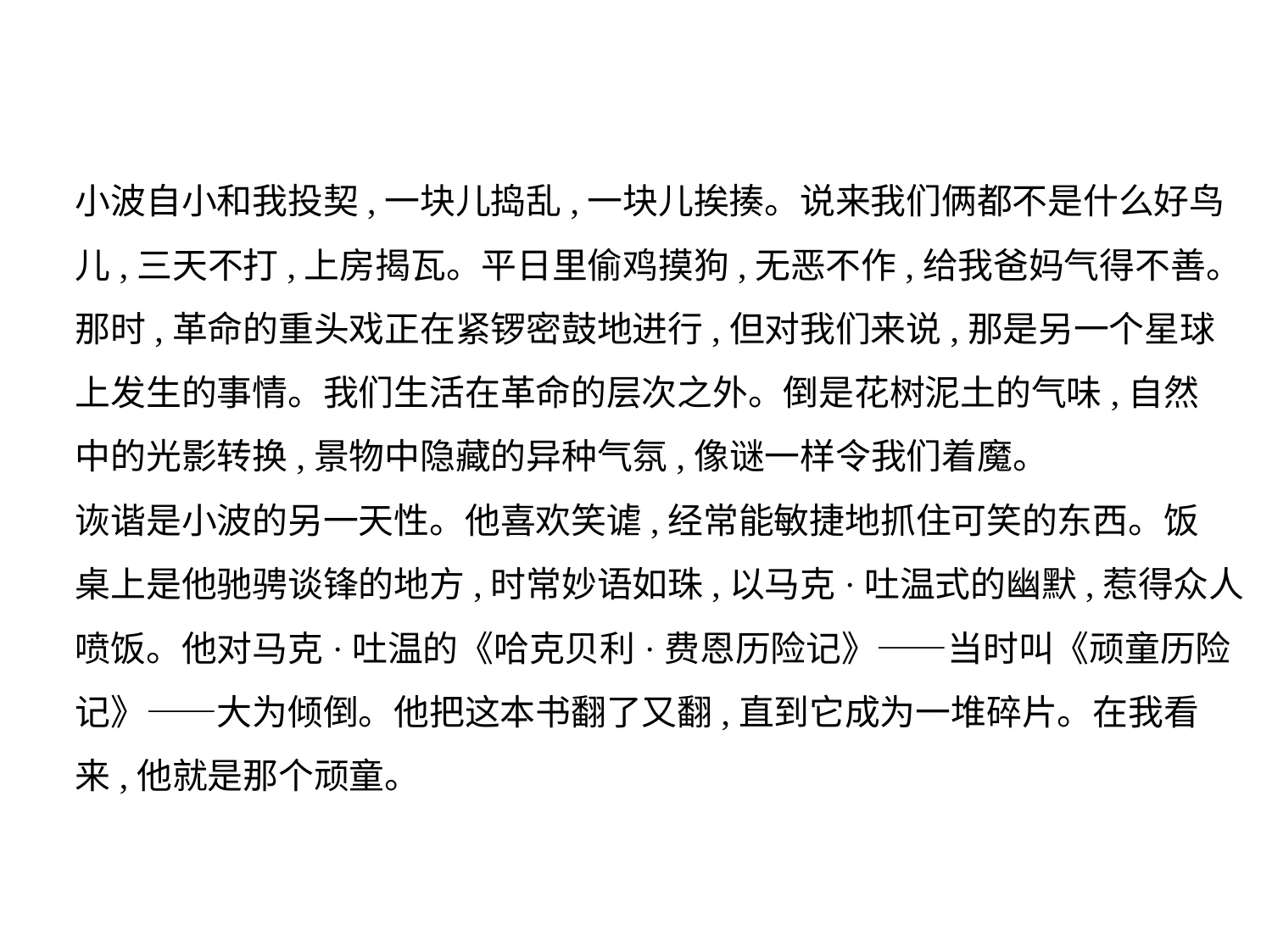

小波自小和我投契,一块儿捣乱,一块儿挨揍。说来我们俩都不是什么好鸟
儿,三天不打,上房揭瓦。平日里偷鸡摸狗,无恶不作,给我爸妈气得不善。
那时,革命的重头戏正在紧锣密鼓地进行,但对我们来说,那是另一个星球
上发生的事情。我们生活在革命的层次之外。倒是花树泥土的气味,自然
中的光影转换,景物中隐藏的异种气氛,像谜一样令我们着魔。
诙谐是小波的另一天性。他喜欢笑谑,经常能敏捷地抓住可笑的东西。饭
桌上是他驰骋谈锋的地方,时常妙语如珠,以马克·吐温式的幽默,惹得众人
喷饭。他对马克·吐温的《哈克贝利·费恩历险记》——当时叫《顽童历险
记》——大为倾倒。他把这本书翻了又翻,直到它成为一堆碎片。在我看
来,他就是那个顽童。